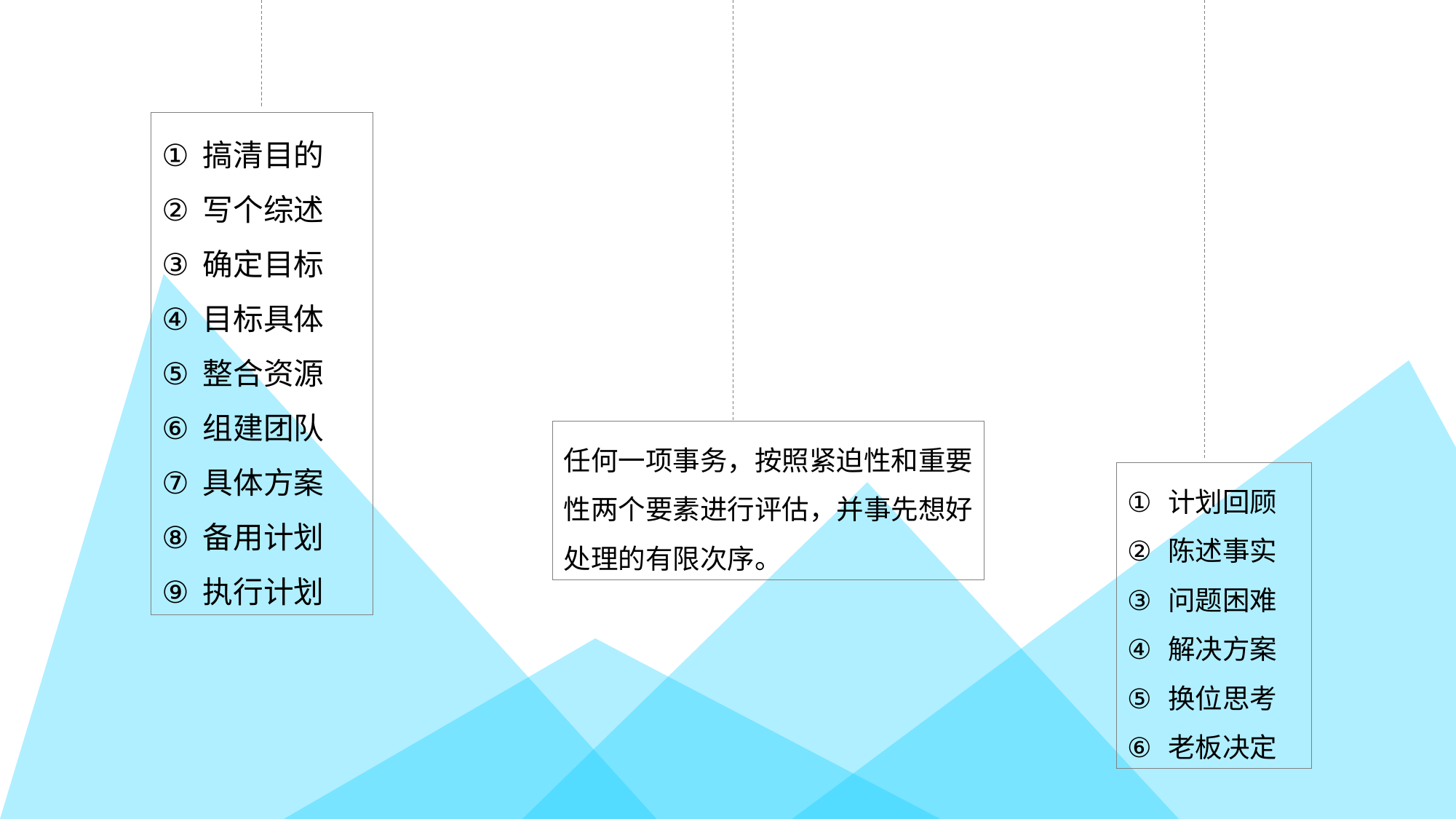

搞清目的
写个综述
确定目标
目标具体
整合资源
组建团队
具体方案
备用计划
执行计划
任何一项事务，按照紧迫性和重要性两个要素进行评估，并事先想好处理的有限次序。
计划回顾
陈述事实
问题困难
解决方案
换位思考
老板决定